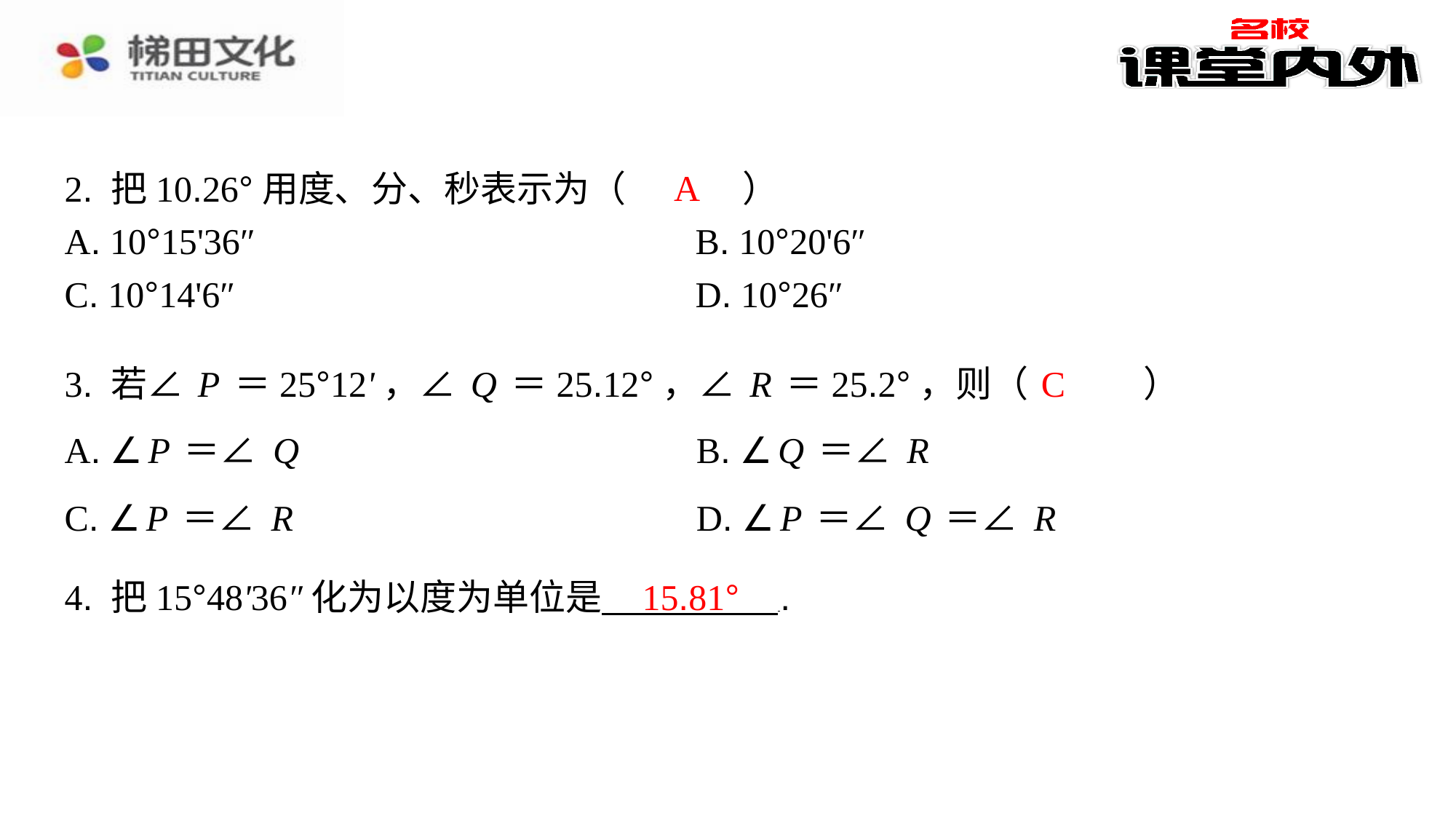

A
2. 把10.26°用度、分、秒表示为（　A　）
| A. 10°15'36″ | B. 10°20'6″ |
| --- | --- |
| C. 10°14'6″ | D. 10°26″ |
C
3. 若∠P＝25°12'，∠Q＝25.12°，∠R＝25.2°，则（　C　）
| A. ∠P＝∠Q | B. ∠Q＝∠R |
| --- | --- |
| C. ∠P＝∠R | D. ∠P＝∠Q＝∠R |
15.81°
4. 把15°48'36″化为以度为单位是                           ⁠.